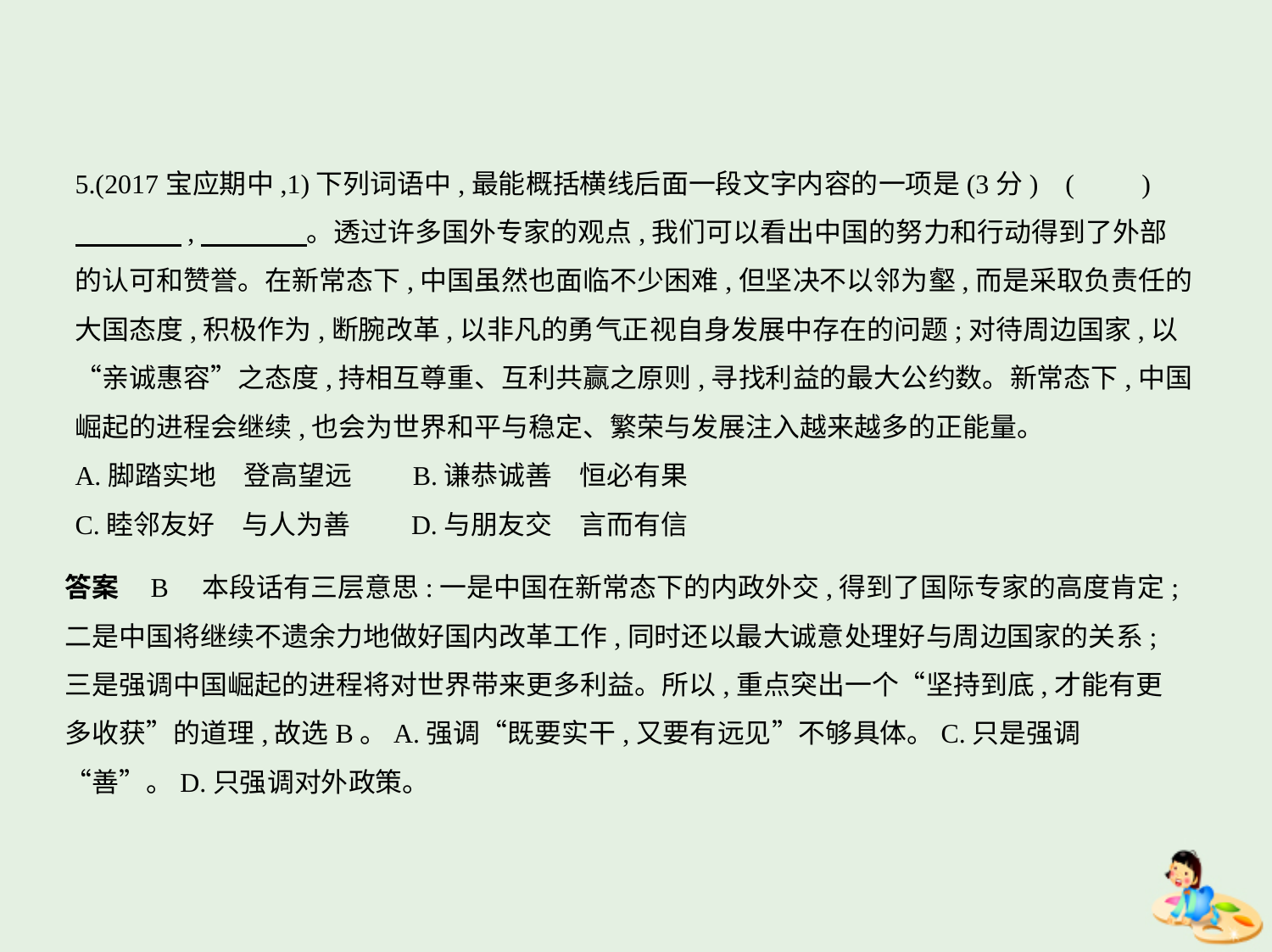

5.(2017宝应期中,1)下列词语中,最能概括横线后面一段文字内容的一项是(3分) (　　)
　　　    ,　　　    。透过许多国外专家的观点,我们可以看出中国的努力和行动得到了外部
的认可和赞誉。在新常态下,中国虽然也面临不少困难,但坚决不以邻为壑,而是采取负责任的
大国态度,积极作为,断腕改革,以非凡的勇气正视自身发展中存在的问题;对待周边国家,以
“亲诚惠容”之态度,持相互尊重、互利共赢之原则,寻找利益的最大公约数。新常态下,中国
崛起的进程会继续,也会为世界和平与稳定、繁荣与发展注入越来越多的正能量。
A.脚踏实地　登高望远　　B.谦恭诚善　恒必有果
C.睦邻友好　与人为善　　D.与朋友交　言而有信
答案    B　本段话有三层意思:一是中国在新常态下的内政外交,得到了国际专家的高度肯定;
二是中国将继续不遗余力地做好国内改革工作,同时还以最大诚意处理好与周边国家的关系;
三是强调中国崛起的进程将对世界带来更多利益。所以,重点突出一个“坚持到底,才能有更
多收获”的道理,故选B。A.强调“既要实干,又要有远见”不够具体。C.只是强调
“善”。D.只强调对外政策。